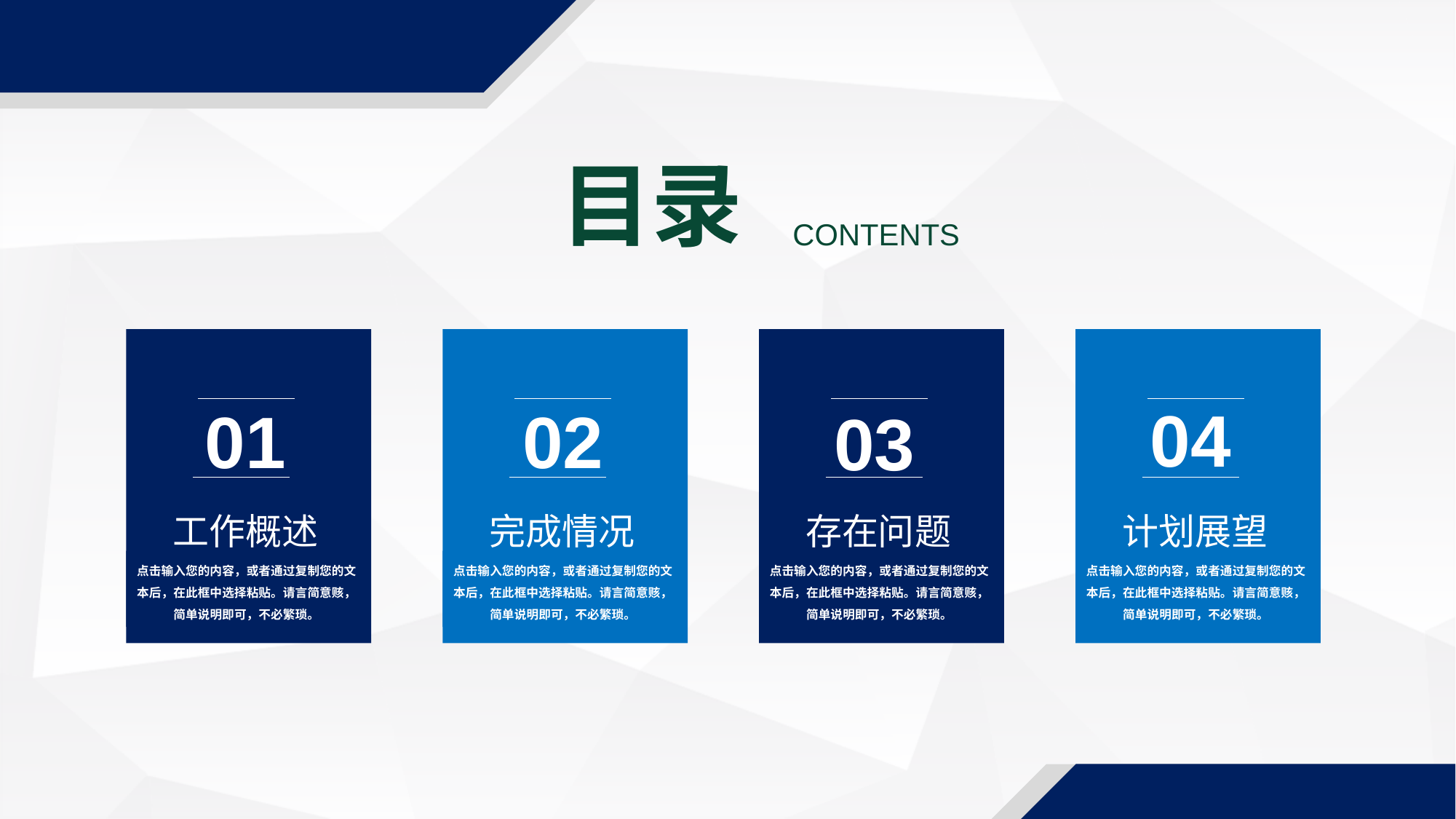

目录
 CONTENTS

01
工作概述
点击输入您的内容，或者通过复制您的文本后，在此框中选择粘贴。请言简意赅，简单说明即可，不必繁琐。

02
完成情况
点击输入您的内容，或者通过复制您的文本后，在此框中选择粘贴。请言简意赅，简单说明即可，不必繁琐。

03
存在问题
点击输入您的内容，或者通过复制您的文本后，在此框中选择粘贴。请言简意赅，简单说明即可，不必繁琐。

04
计划展望
点击输入您的内容，或者通过复制您的文本后，在此框中选择粘贴。请言简意赅，简单说明即可，不必繁琐。